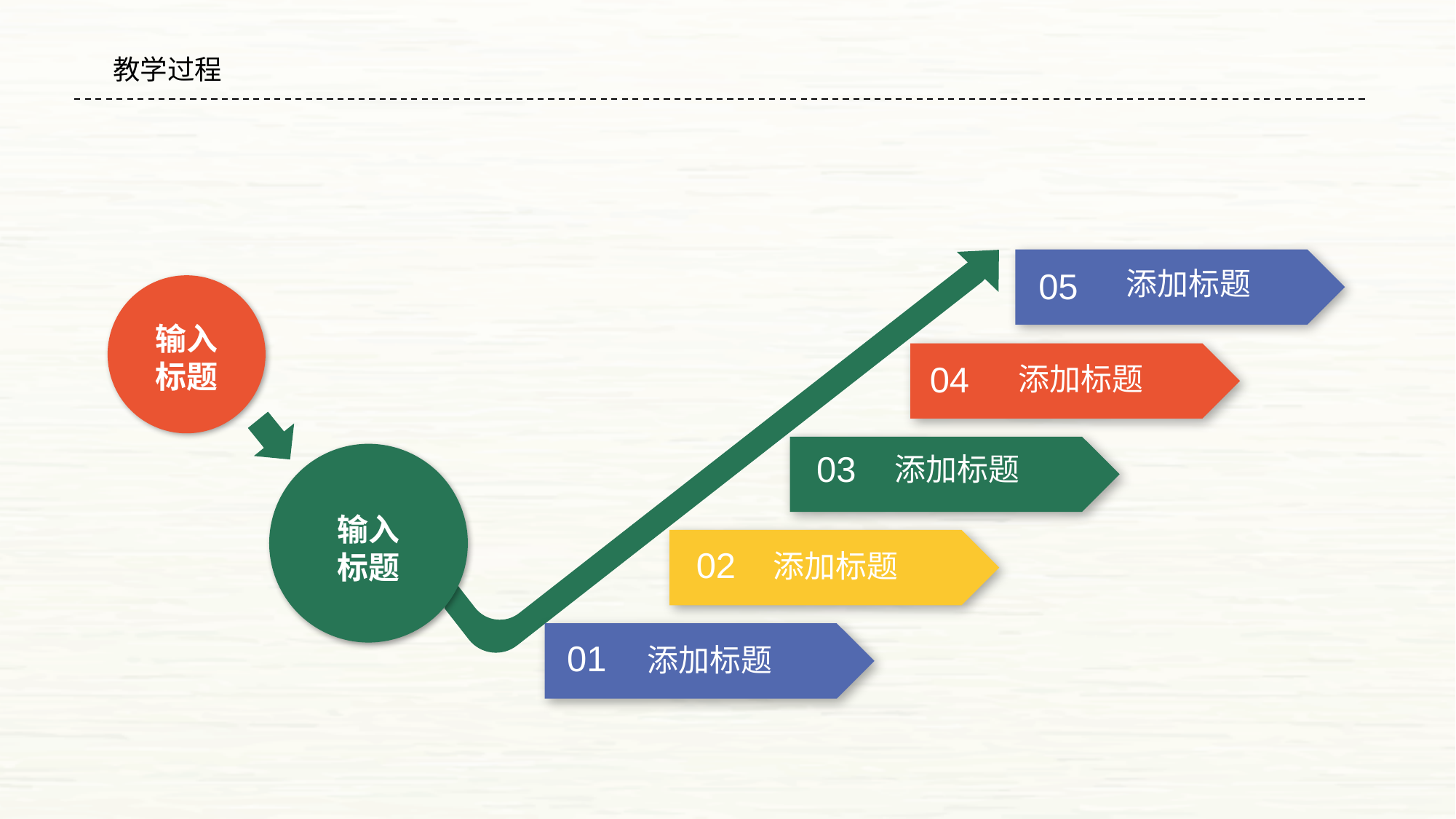

#
教学过程

05
添加标题

输入
标题

04
添加标题

03

添加标题
输入
标题

02
添加标题

01
添加标题